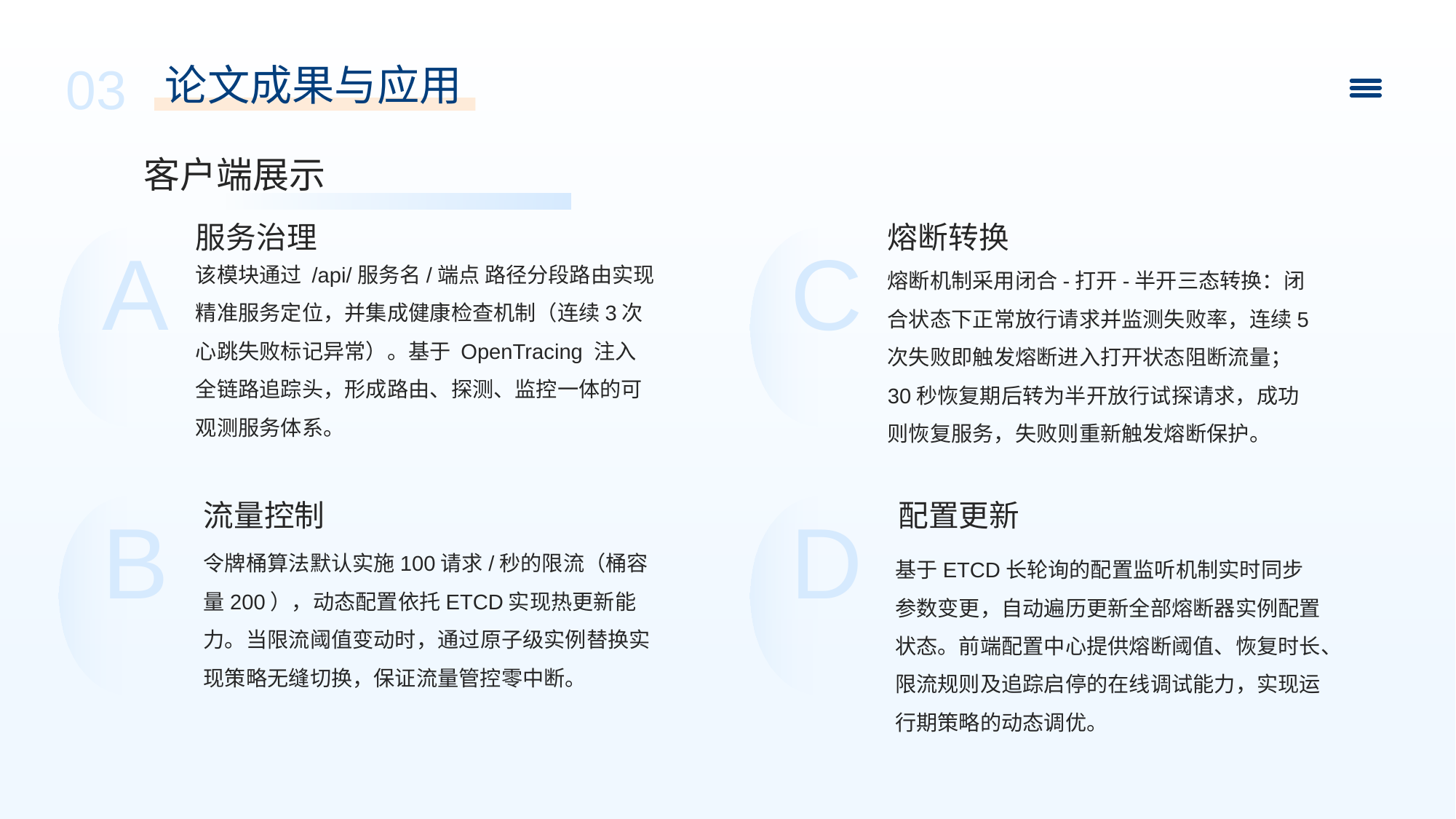

03
论文成果与应用

客户端展示
服务治理
A

该模块通过 /api/服务名/端点 路径分段路由实现精准服务定位，并集成健康检查机制（连续3次心跳失败标记异常）。基于 OpenTracing 注入全链路追踪头，形成路由、探测、监控一体的可观测服务体系。
熔断转换
C

熔断机制采用闭合-打开-半开三态转换：闭合状态下正常放行请求并监测失败率，连续5次失败即触发熔断进入打开状态阻断流量；30秒恢复期后转为半开放行试探请求，成功则恢复服务，失败则重新触发熔断保护。
流量控制
B

令牌桶算法默认实施100请求/秒的限流（桶容量200），动态配置依托ETCD实现热更新能力。当限流阈值变动时，通过原子级实例替换实现策略无缝切换，保证流量管控零中断。
配置更新
D

基于ETCD长轮询的配置监听机制实时同步参数变更，自动遍历更新全部熔断器实例配置状态。前端配置中心提供熔断阈值、恢复时长、限流规则及追踪启停的在线调试能力，实现运行期策略的动态调优。